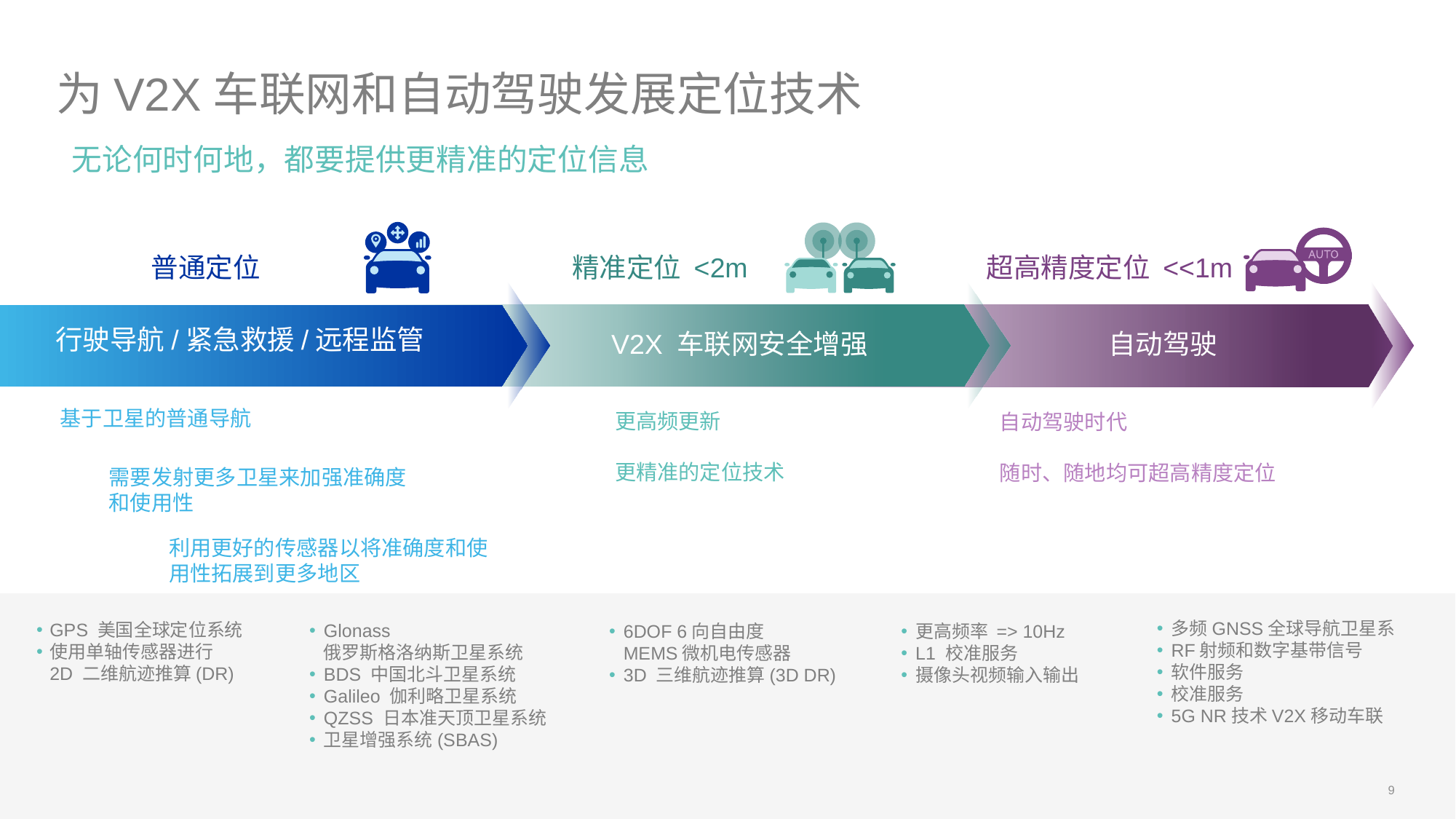

# 为V2X车联网和自动驾驶发展定位技术
无论何时何地，都要提供更精准的定位信息
精准定位 <2m
超高精度定位 <<1m

普通定位

行驶导航/紧急救援/远程监管
V2X 车联网安全增强
自动驾驶

基于卫星的普通导航
更高频更新

更精准的定位技术
自动驾驶时代

随时、随地均可超高精度定位
需要发射更多卫星来加强准确度和使用性
利用更好的传感器以将准确度和使用性拓展到更多地区

多频GNSS全球导航卫星系
RF射频和数字基带信号
软件服务
校准服务
5G NR技术V2X移动车联
GPS 美国全球定位系统
使用单轴传感器进行
	2D 二维航迹推算(DR)
Glonass
	俄罗斯格洛纳斯卫星系统
BDS 中国北斗卫星系统
Galileo 伽利略卫星系统
QZSS 日本准天顶卫星系统
卫星增强系统(SBAS)
6DOF 6向自由度
	MEMS微机电传感器
3D 三维航迹推算(3D DR)
更高频率 => 10Hz
L1 校准服务
摄像头视频输入输出
9